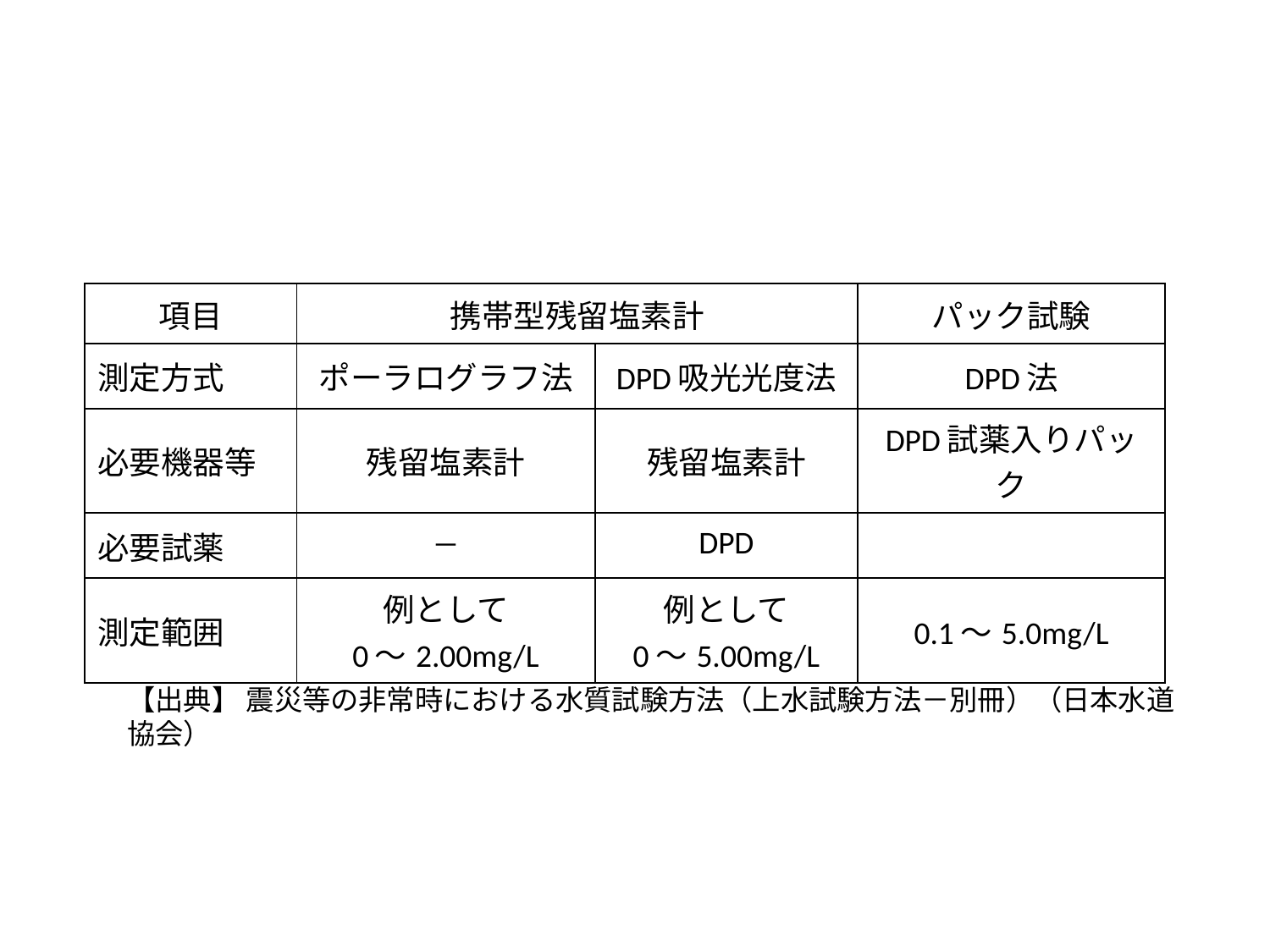

| 項目 | 携帯型残留塩素計 |  | パック試験 |
| --- | --- | --- | --- |
| 測定方式 | ポーラログラフ法 | DPD吸光光度法 | DPD法 |
| 必要機器等 | 残留塩素計 | 残留塩素計 | DPD試薬入りパック |
| 必要試薬 | ― | DPD |  |
| 測定範囲 | 例として 0～2.00mg/L | 例として 0～5.00mg/L | 0.1～5.0mg/L |
【出典】 震災等の非常時における水質試験方法（上水試験方法－別冊）（日本水道協会）